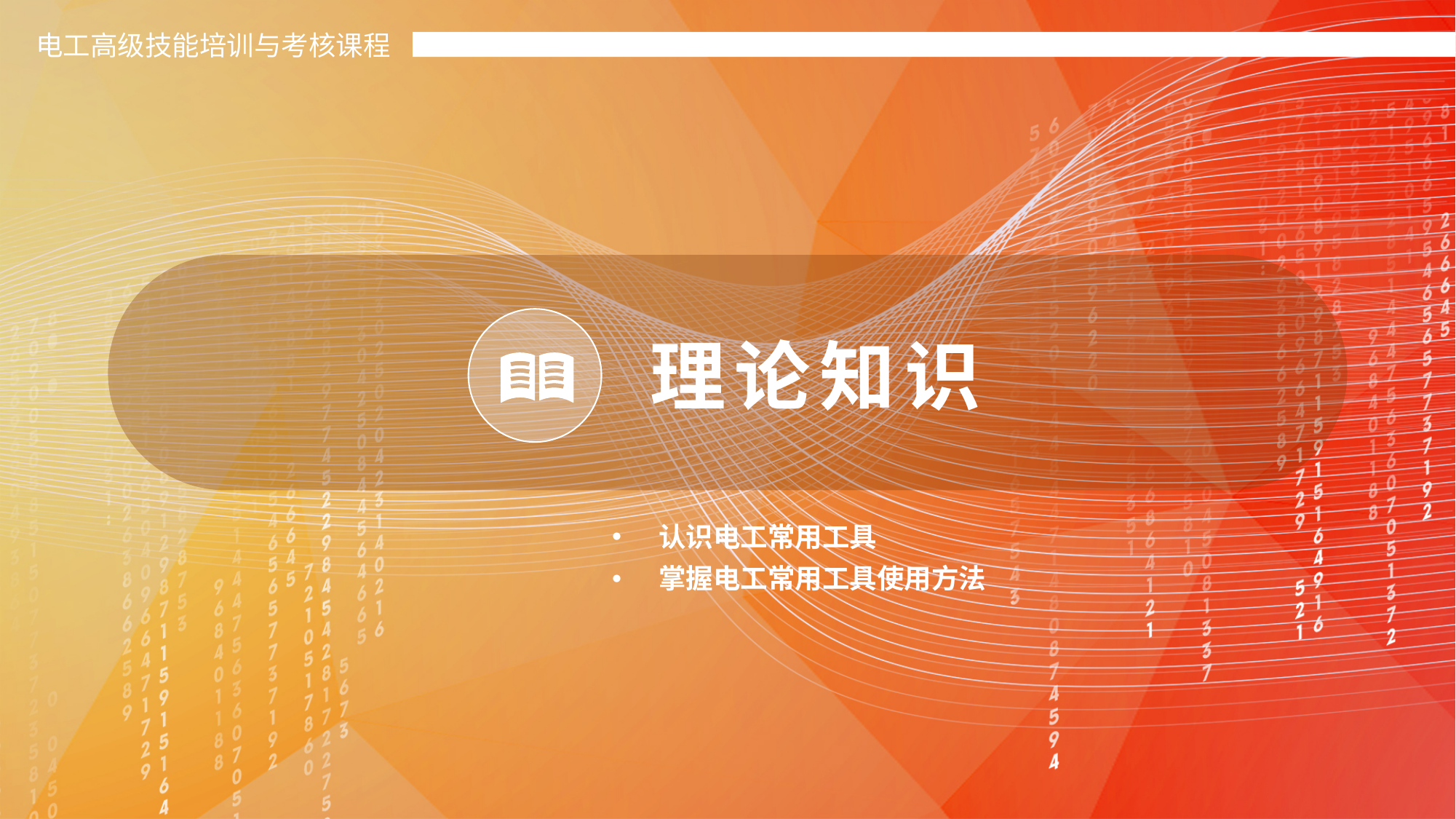

电工高级技能培训与考核课程

理论知识
 认识电工常用工具
 掌握电工常用工具使用方法